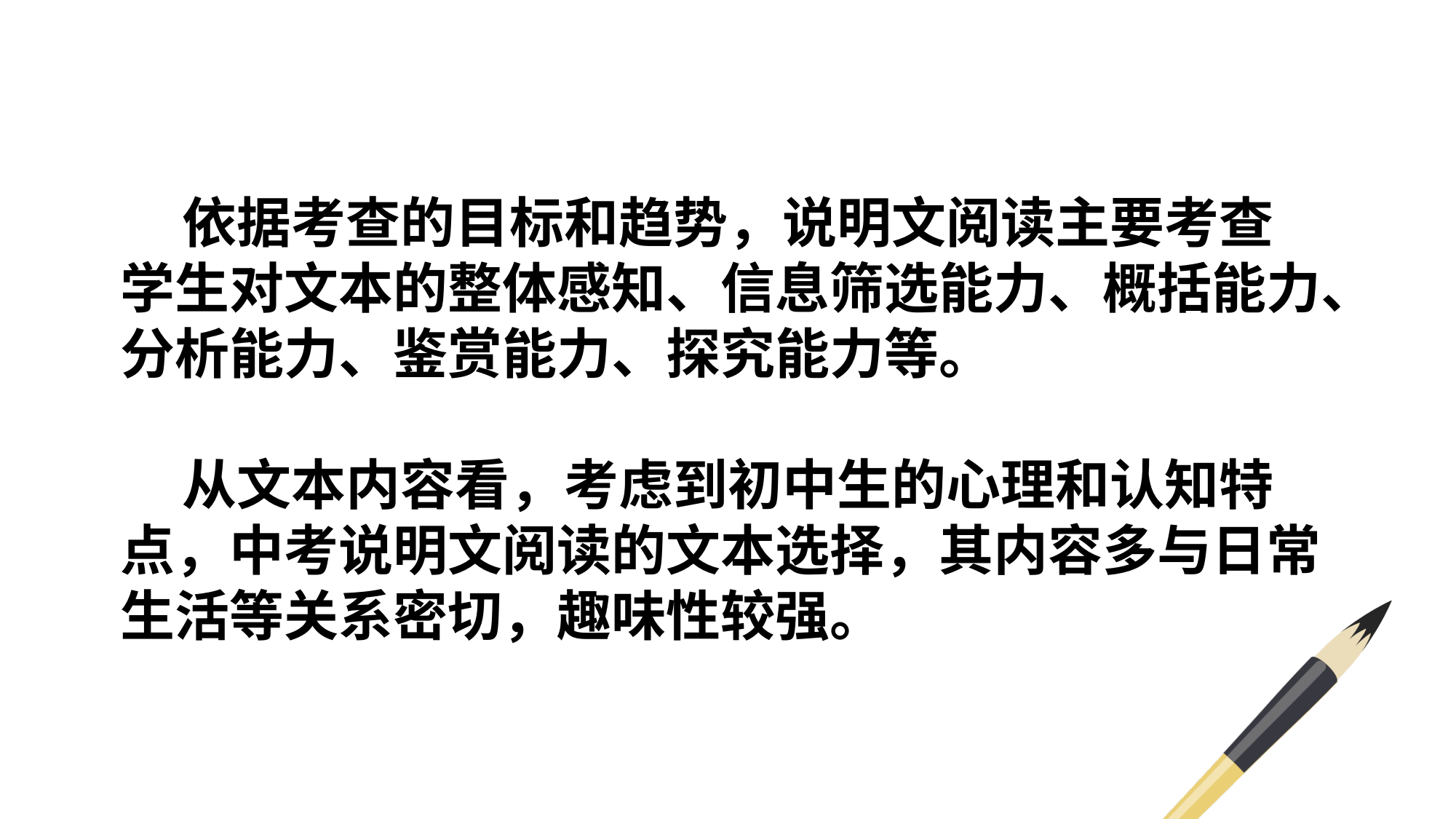

#
    依据考查的目标和趋势，说明文阅读主要考查学生对文本的整体感知、信息筛选能力、概括能力、分析能力、鉴赏能力、探究能力等。

    从文本内容看，考虑到初中生的心理和认知特点，中考说明文阅读的文本选择，其内容多与日常生活等关系密切，趣味性较强。